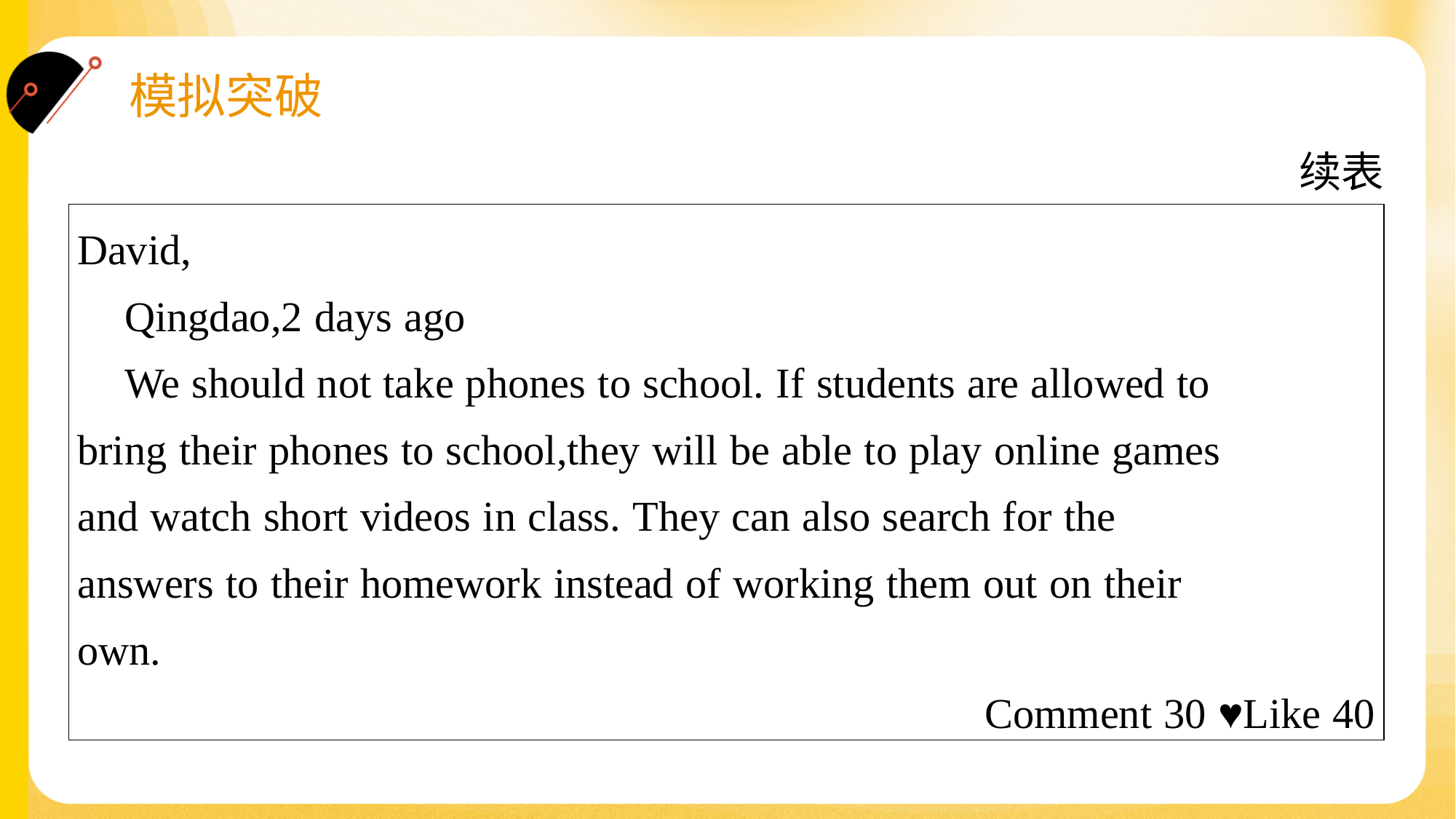

续表
| David, Qingdao,2 days ago We should not take phones to school. If students are allowed to bring their phones to school,they will be able to play online games and watch short videos in class. They can also search for the answers to their homework instead of working them out on their own. Comment 30 ♥Like 40 |
| --- |